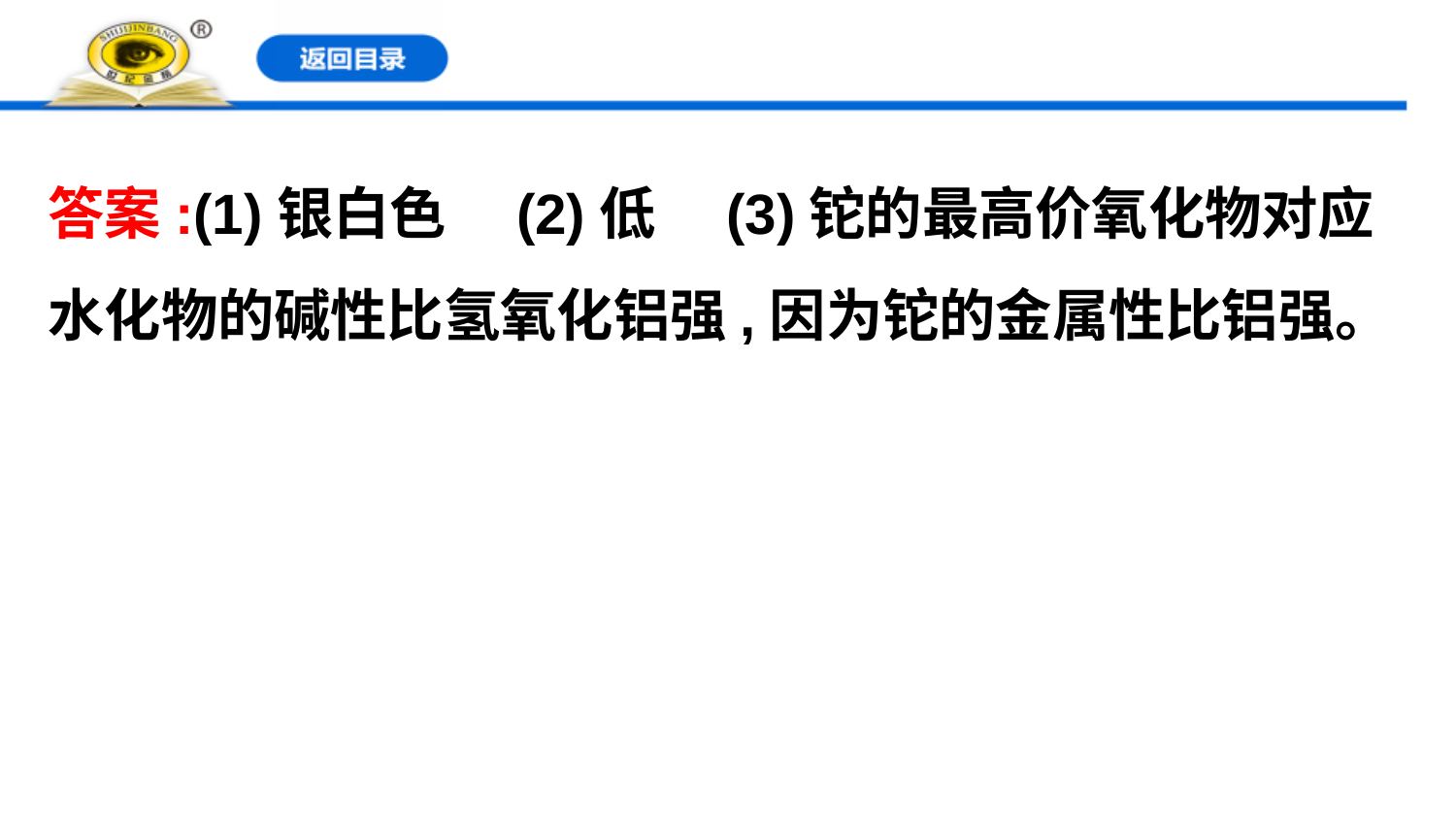

答案:(1)银白色　(2)低　(3)铊的最高价氧化物对应水化物的碱性比氢氧化铝强,因为铊的金属性比铝强。